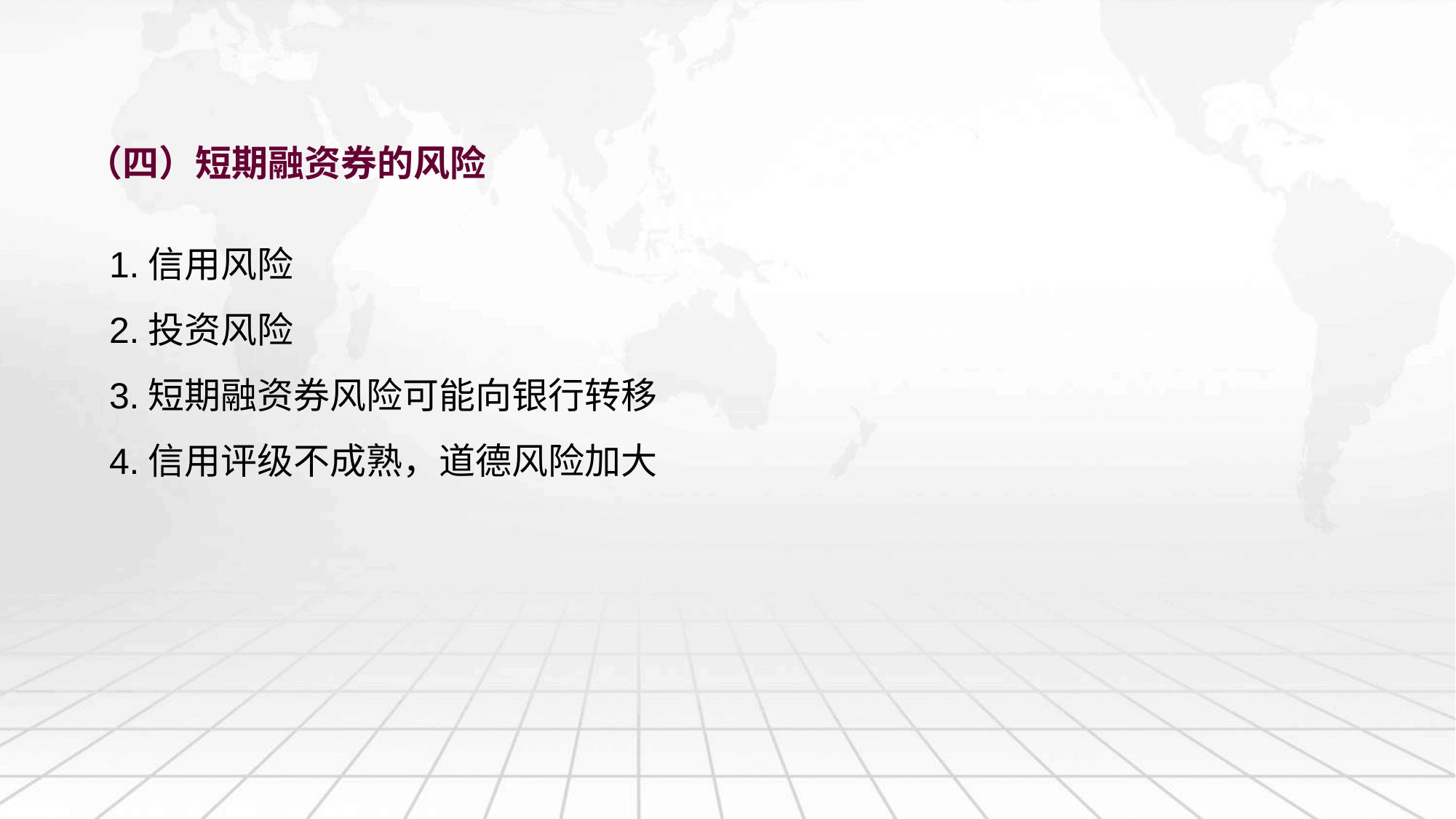

（四）短期融资券的风险
1.信用风险
2.投资风险
3.短期融资券风险可能向银行转移
4.信用评级不成熟，道德风险加大